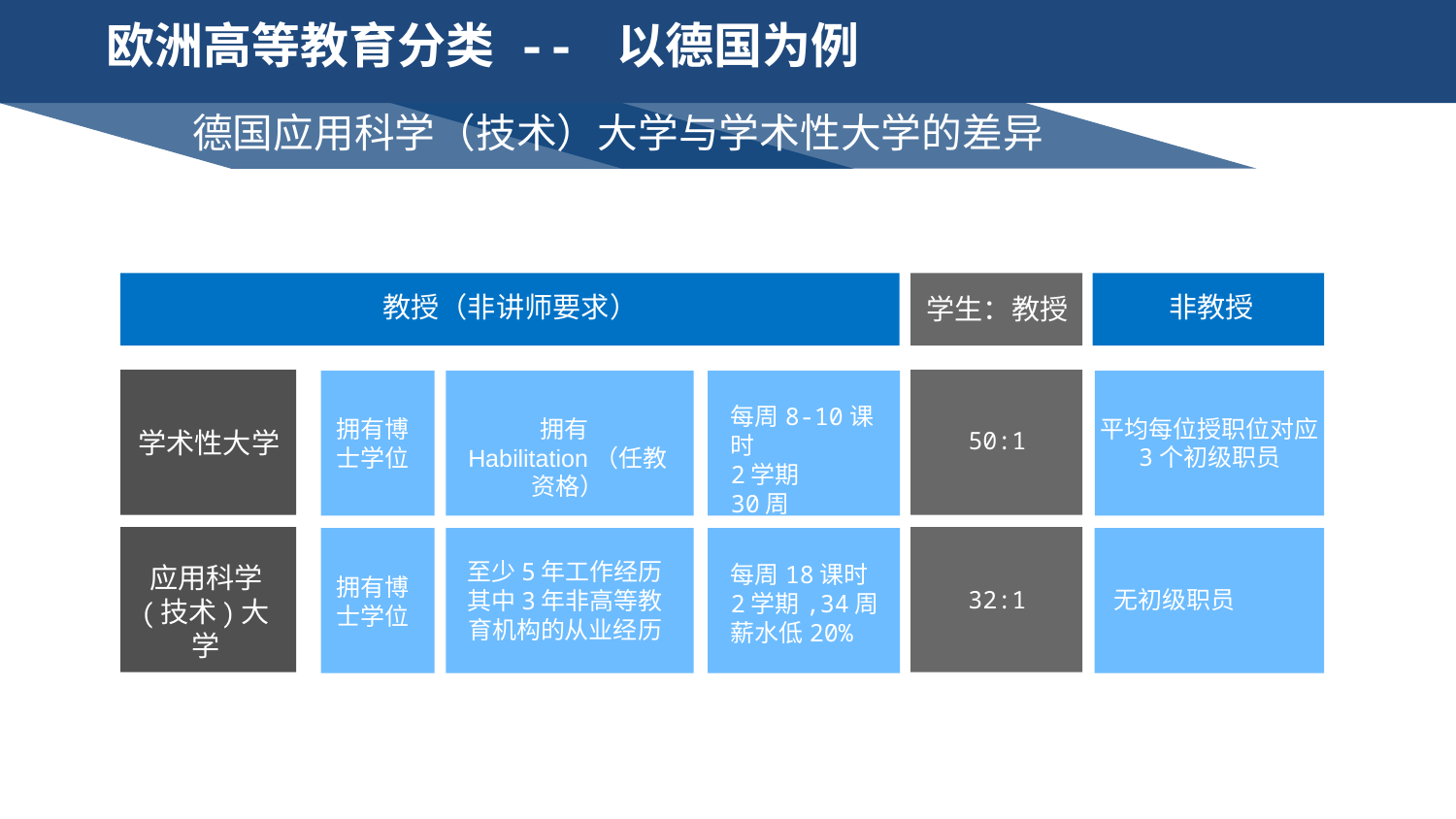

欧洲高等教育分类 -- 以德国为例

德国应用科学（技术）大学与学术性大学的差异

教授（非讲师要求）
非教授
学生：教授

每周8-10课时
2学期
30周
拥有Habilitation（任教资格）
平均每位授职位对应
3个初级职员
拥有博
士学位
50:1
学术性大学

至少5年工作经历其中3年非高等教育机构的从业经历
应用科学
(技术)大学
每周18课时
2学期,34周
薪水低20%
拥有博
士学位
无初级职员
32:1